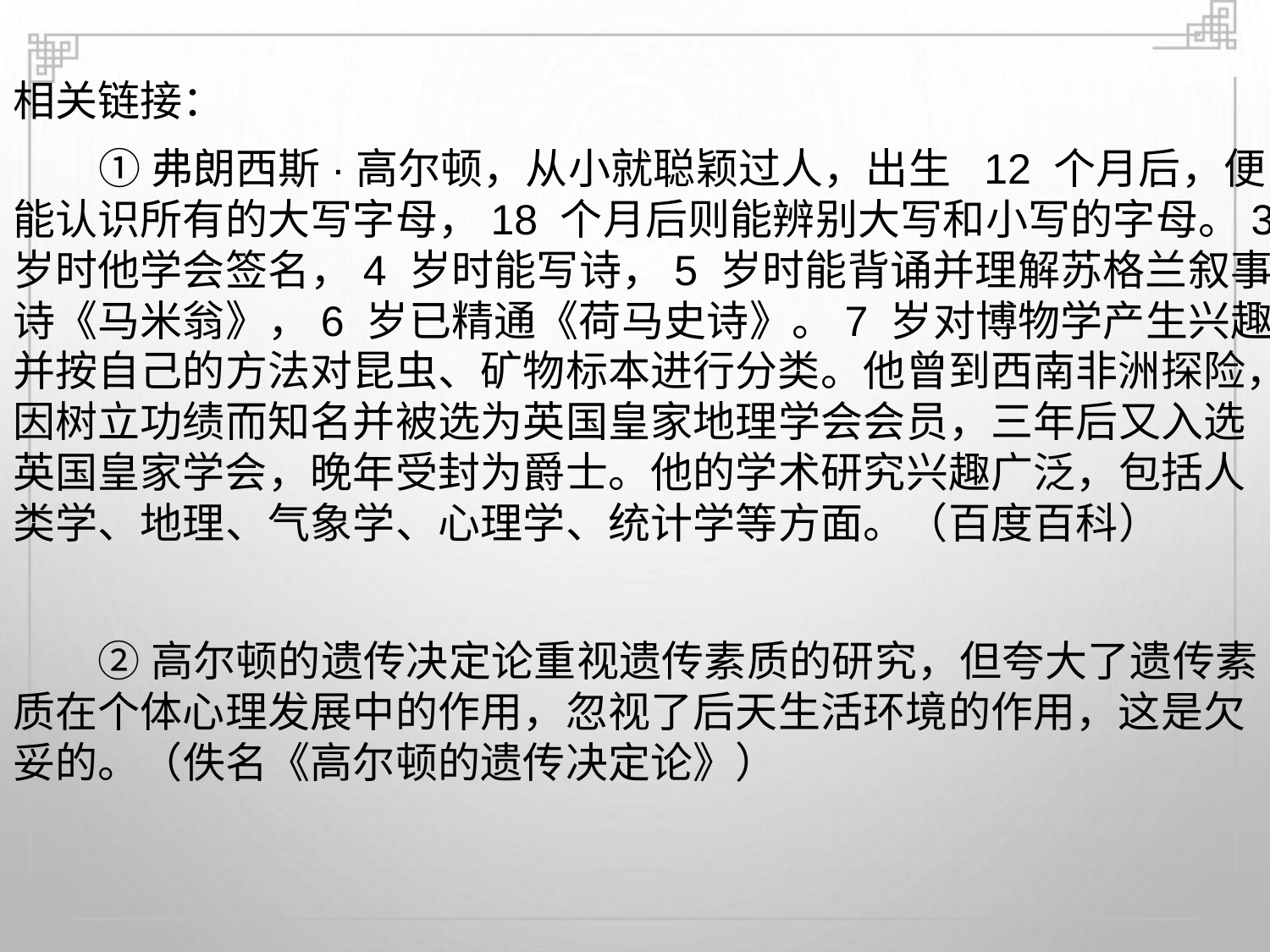

相关链接：
①弗朗西斯·高尔顿，从小就聪颖过人，出生 12 个月后，便
能认识所有的大写字母，18 个月后则能辨别大写和小写的字母。3
岁时他学会签名，4 岁时能写诗，5 岁时能背诵并理解苏格兰叙事
诗《马米翁》，6 岁已精通《荷马史诗》。7 岁对博物学产生兴趣，
并按自己的方法对昆虫、矿物标本进行分类。他曾到西南非洲探险，
因树立功绩而知名并被选为英国皇家地理学会会员，三年后又入选
英国皇家学会，晚年受封为爵士。他的学术研究兴趣广泛，包括人
类学、地理、气象学、心理学、统计学等方面。（百度百科）
②高尔顿的遗传决定论重视遗传素质的研究，但夸大了遗传素
质在个体心理发展中的作用，忽视了后天生活环境的作用，这是欠
妥的。（佚名《高尔顿的遗传决定论》）